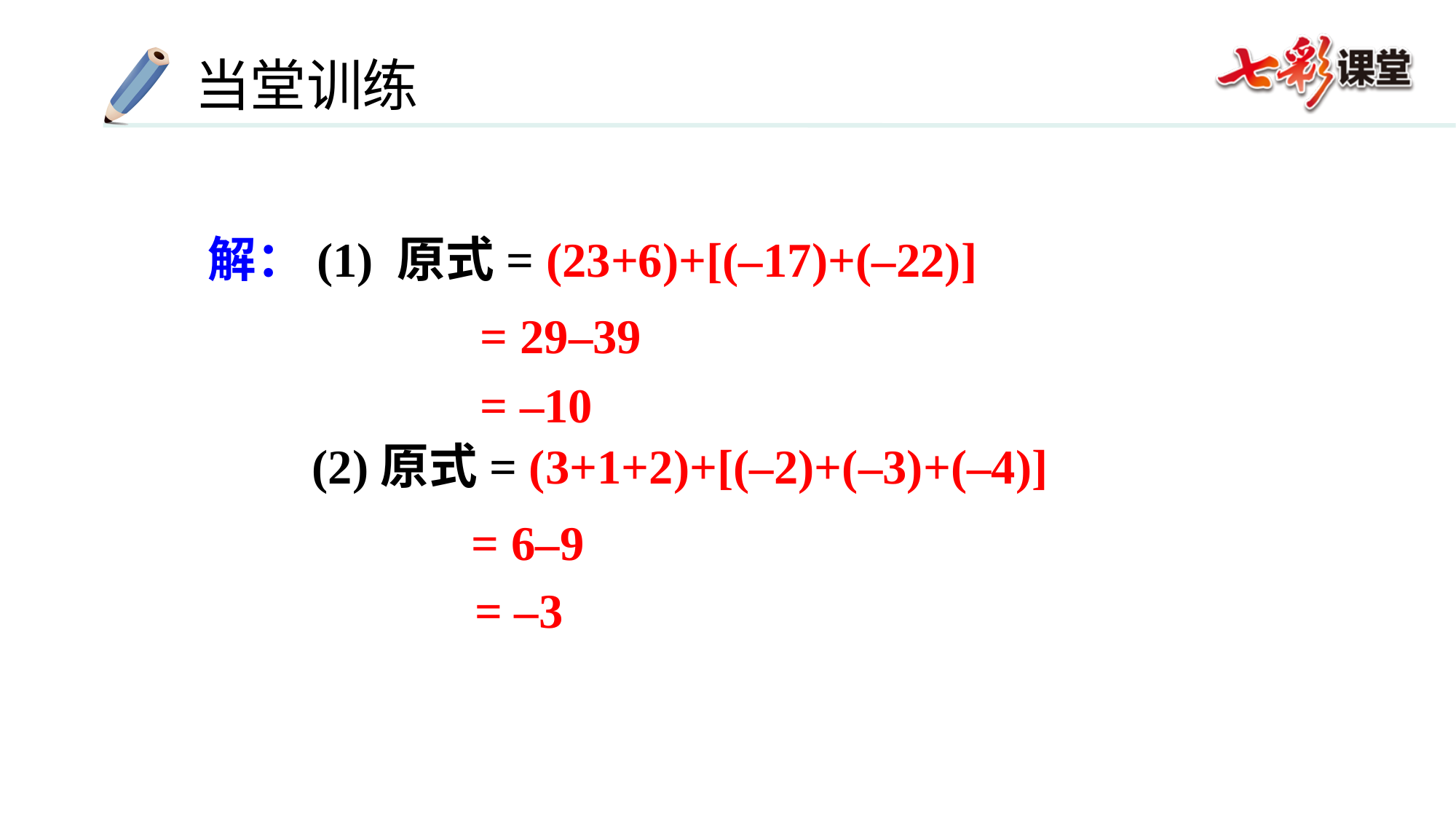

解：(1) 原式= (23+6)+[(–17)+(–22)]
= 29–39
= –10
(2)原式= (3+1+2)+[(–2)+(–3)+(–4)]
= 6–9
= –3